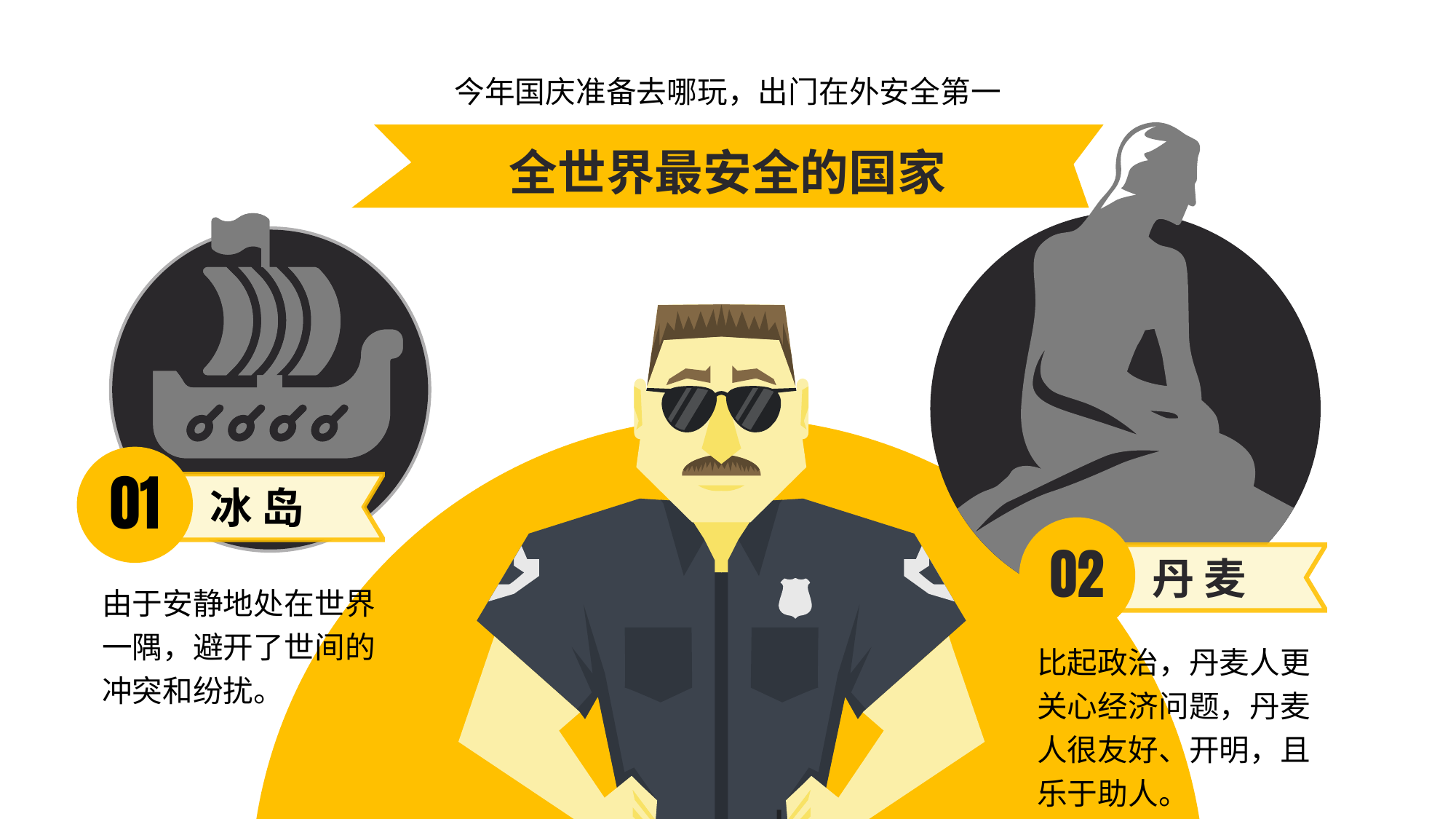

今年国庆准备去哪玩，出门在外安全第一

02
丹 麦
全世界最安全的国家

01
冰 岛
由于安静地处在世界一隅，避开了世间的冲突和纷扰。
比起政治，丹麦人更关心经济问题，丹麦人很友好、开明，且乐于助人。